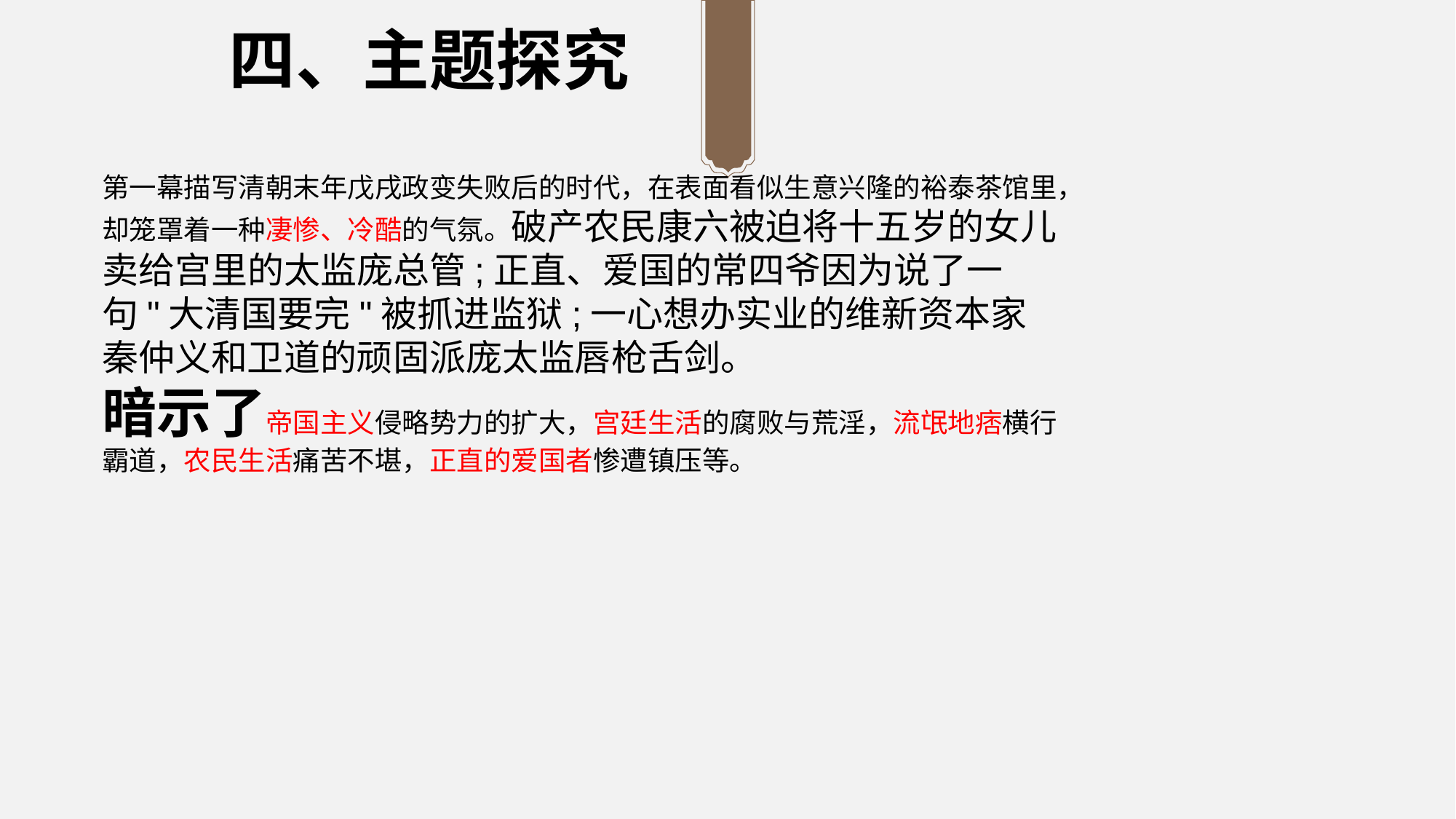

# 四、主题探究
第一幕描写清朝末年戊戌政变失败后的时代，在表面看似生意兴隆的裕泰茶馆里，却笼罩着一种凄惨、冷酷的气氛。破产农民康六被迫将十五岁的女儿卖给宫里的太监庞总管;正直、爱国的常四爷因为说了一句"大清国要完"被抓进监狱;一心想办实业的维新资本家秦仲义和卫道的顽固派庞太监唇枪舌剑。
暗示了帝国主义侵略势力的扩大，宫廷生活的腐败与荒淫，流氓地痞横行霸道，农民生活痛苦不堪，正直的爱国者惨遭镇压等。